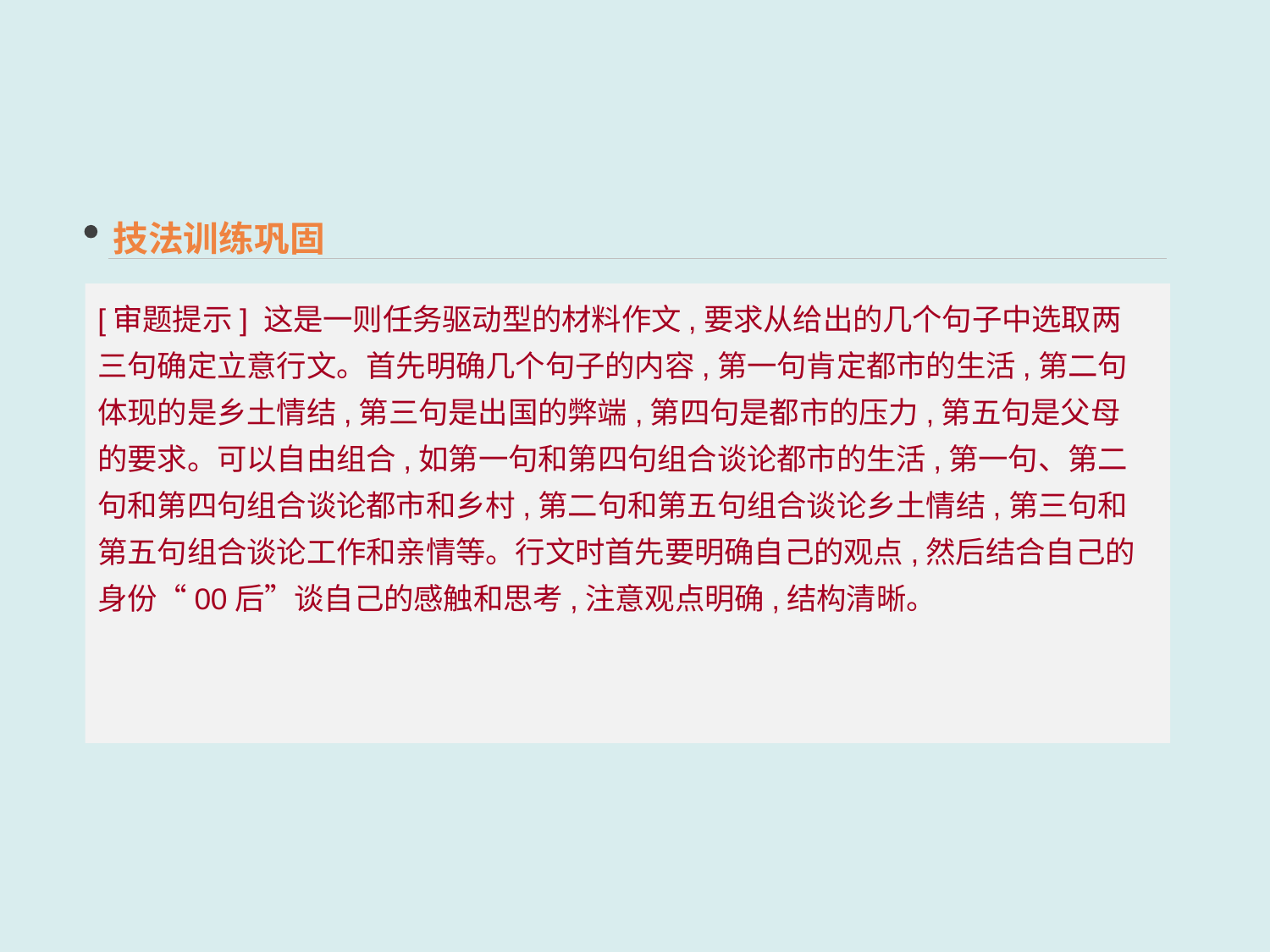

技法训练巩固

[审题提示] 这是一则任务驱动型的材料作文,要求从给出的几个句子中选取两三句确定立意行文。首先明确几个句子的内容,第一句肯定都市的生活,第二句体现的是乡土情结,第三句是出国的弊端,第四句是都市的压力,第五句是父母的要求。可以自由组合,如第一句和第四句组合谈论都市的生活,第一句、第二句和第四句组合谈论都市和乡村,第二句和第五句组合谈论乡土情结,第三句和第五句组合谈论工作和亲情等。行文时首先要明确自己的观点,然后结合自己的身份“00后”谈自己的感触和思考,注意观点明确,结构清晰。